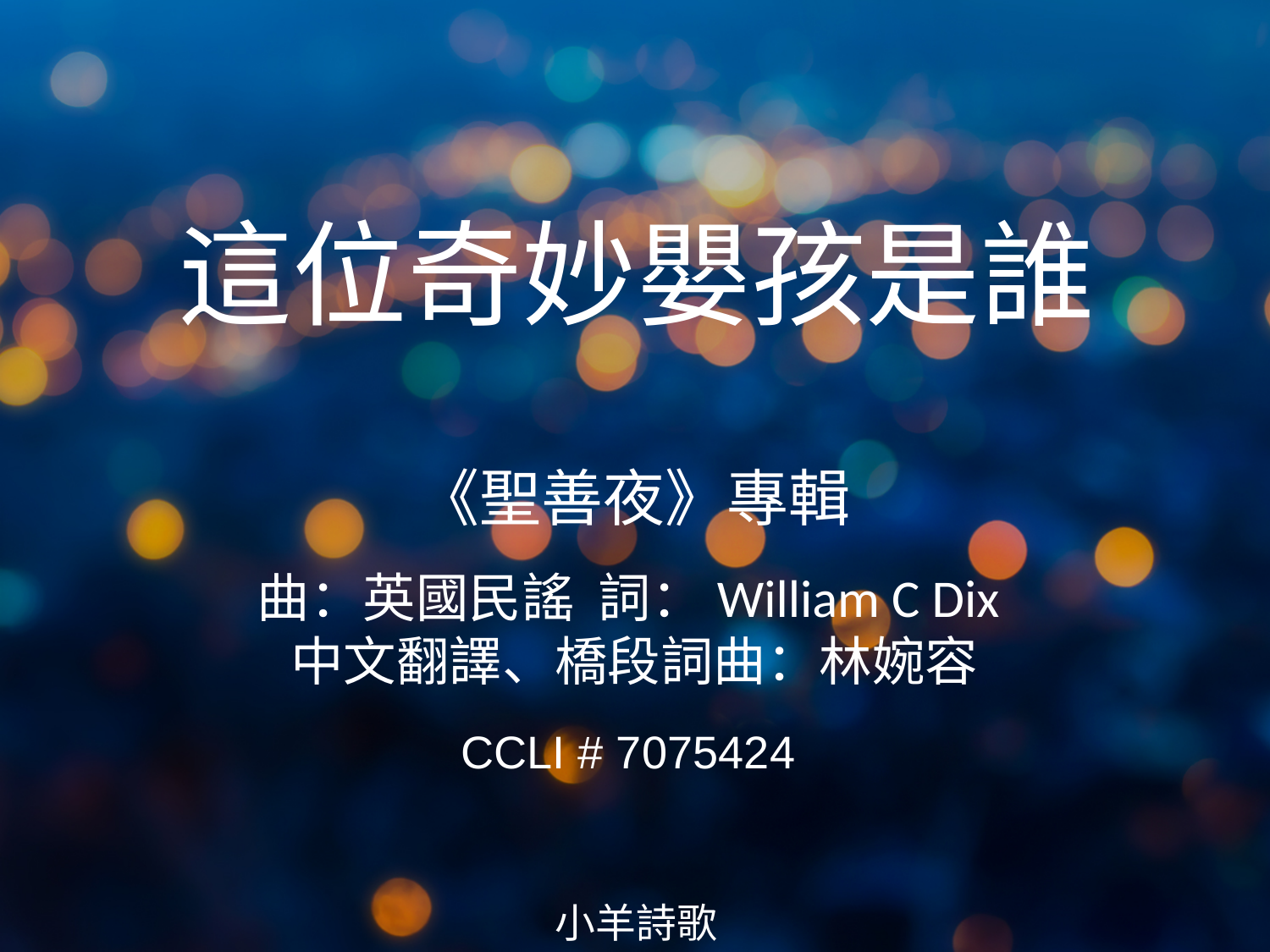

這位奇妙嬰孩是誰
# 《聖善夜》專輯 曲：英國民謠  詞：William C Dix 中文翻譯、橋段詞曲：林婉容 CCLI # 7075424

小羊詩歌